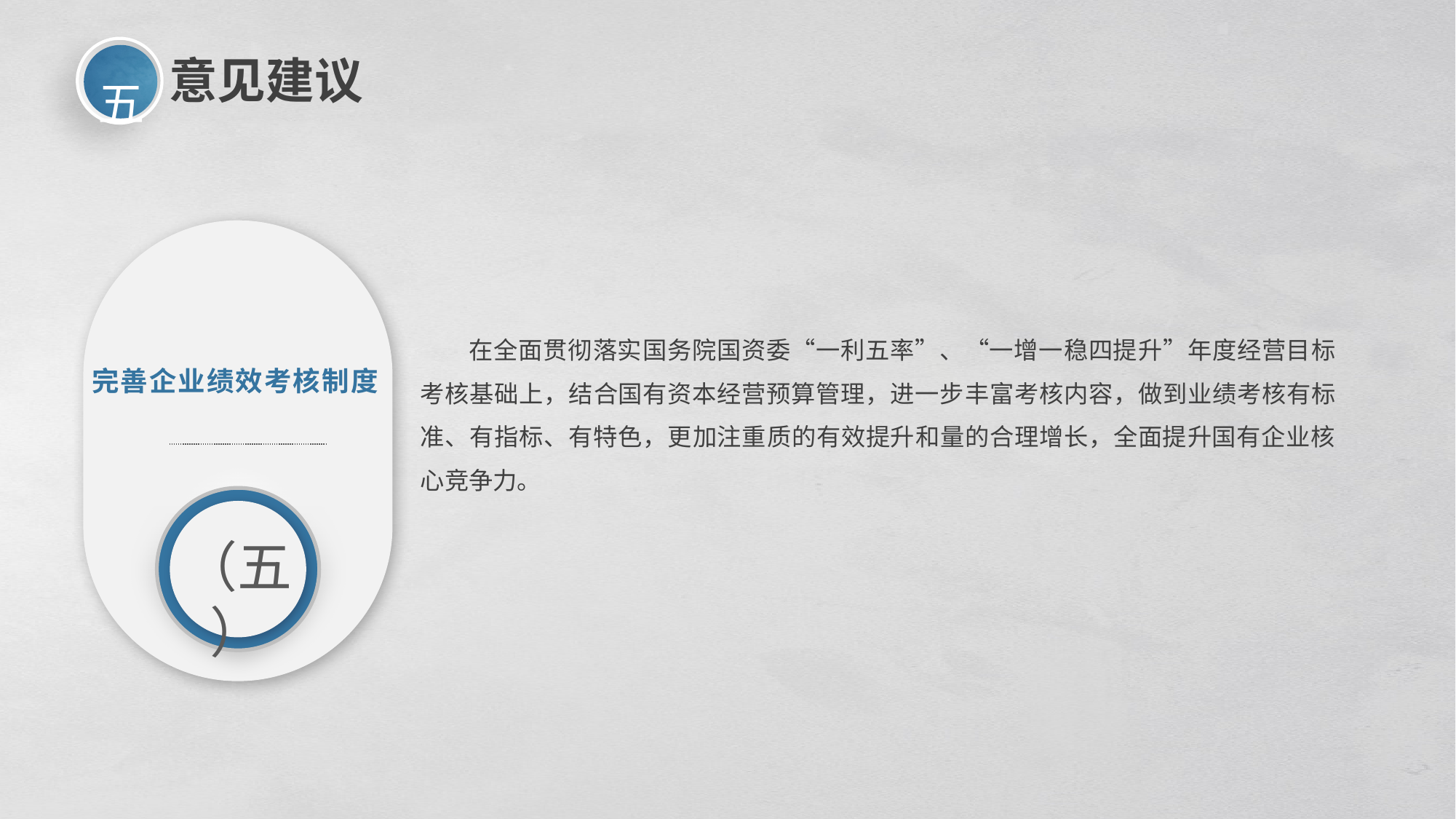

五

意见建议

在全面贯彻落实国务院国资委“一利五率”、“一增一稳四提升”年度经营目标考核基础上，结合国有资本经营预算管理，进一步丰富考核内容，做到业绩考核有标准、有指标、有特色，更加注重质的有效提升和量的合理增长，全面提升国有企业核心竞争力。
完善企业绩效考核制度

（五）